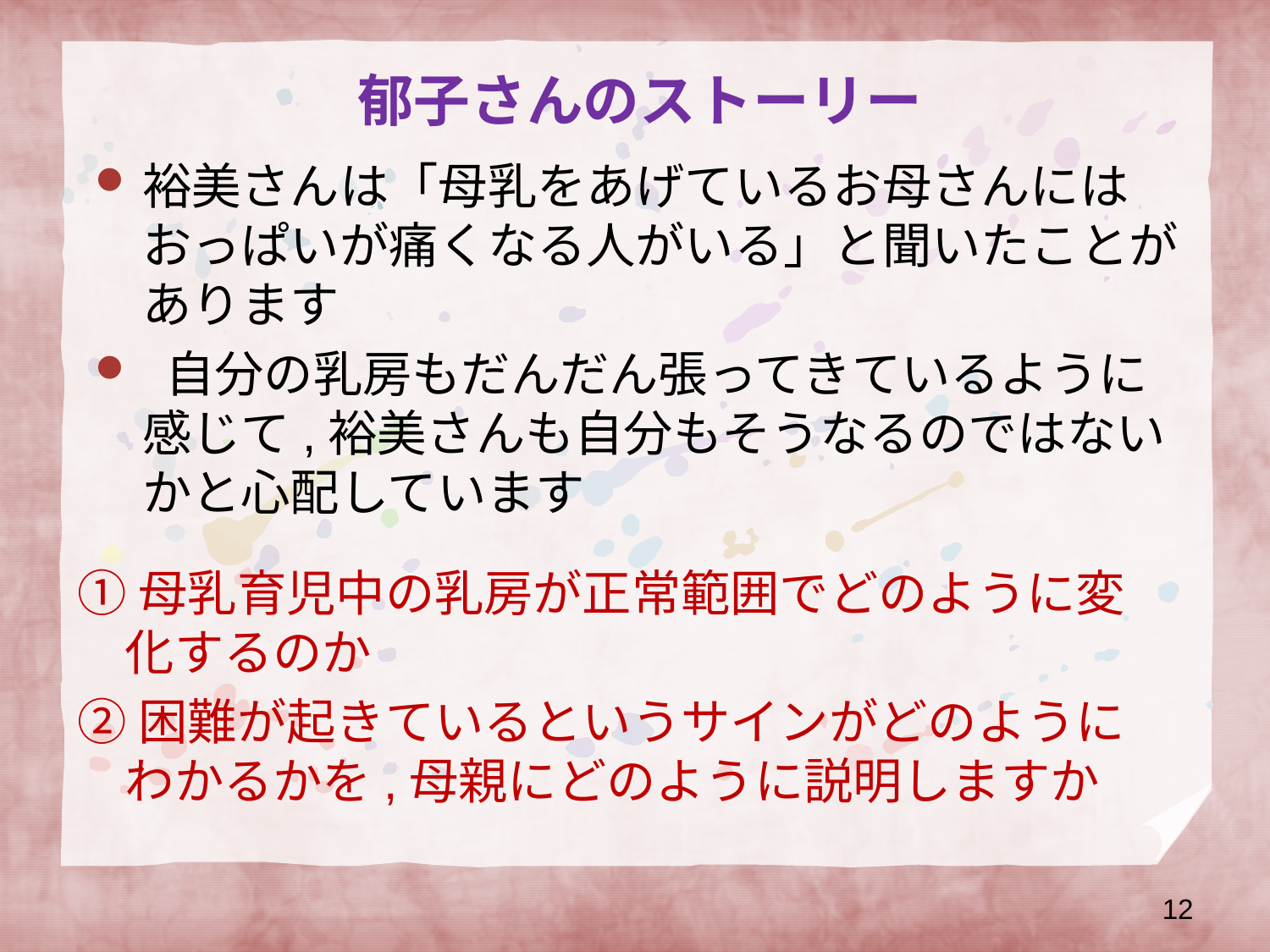

# 郁子さんのストーリー
裕美さんは「母乳をあげているお母さんにはおっぱいが痛くなる人がいる」と聞いたことがあります
 自分の乳房もだんだん張ってきているように感じて,裕美さんも自分もそうなるのではないかと心配しています

①母乳育児中の乳房が正常範囲でどのように変化するのか
②困難が起きているというサインがどのようにわかるかを,母親にどのように説明しますか
12